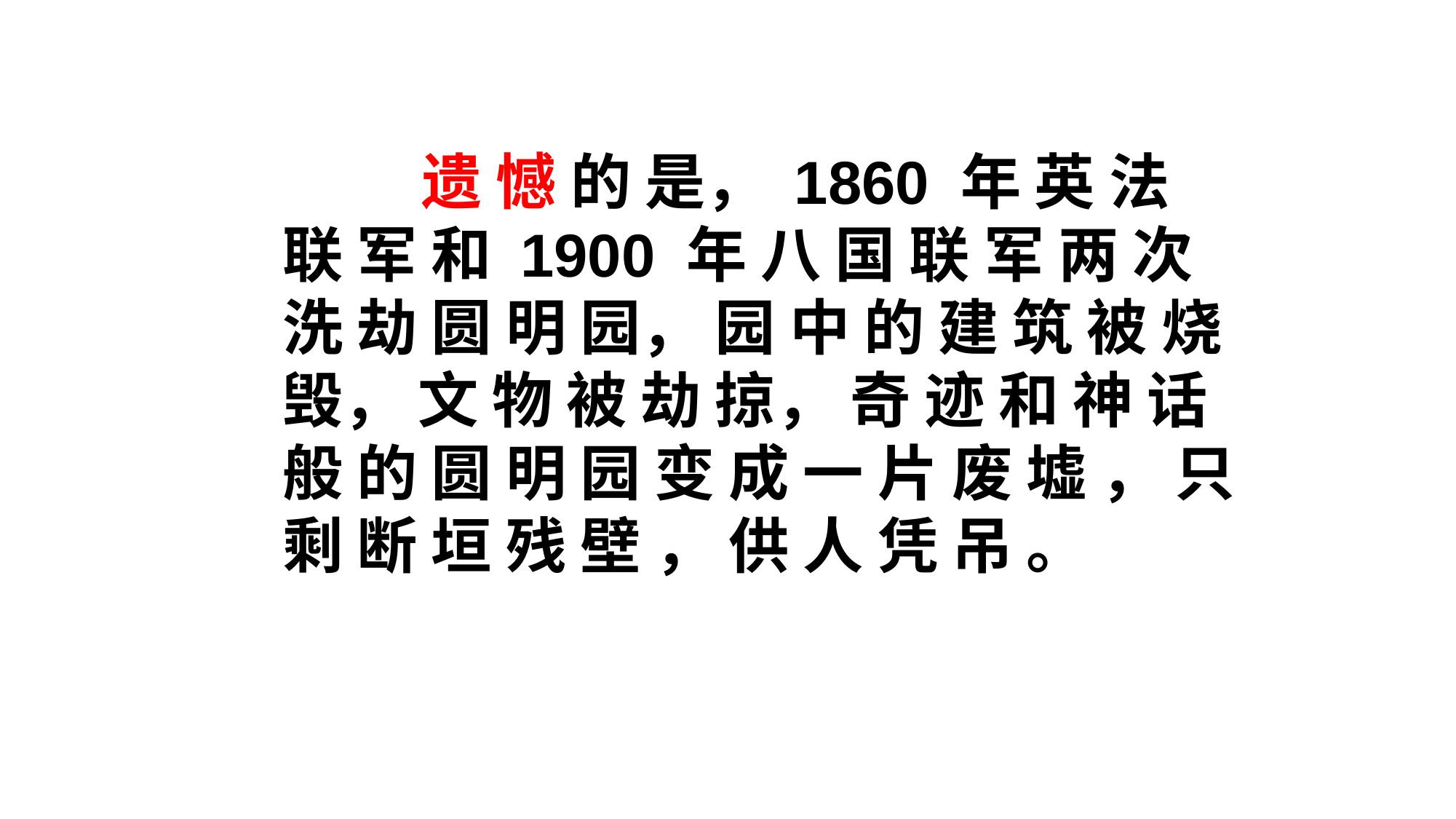

遗 憾 的 是， 1860 年 英 法 联 军 和 1900 年 八 国 联 军 两 次 洗 劫 圆 明 园， 园 中 的 建 筑 被 烧 毁， 文 物 被 劫 掠， 奇 迹 和 神 话 般 的 圆 明 园 变 成 一 片 废 墟 ， 只 剩 断 垣 残 壁 ， 供 人 凭 吊 。